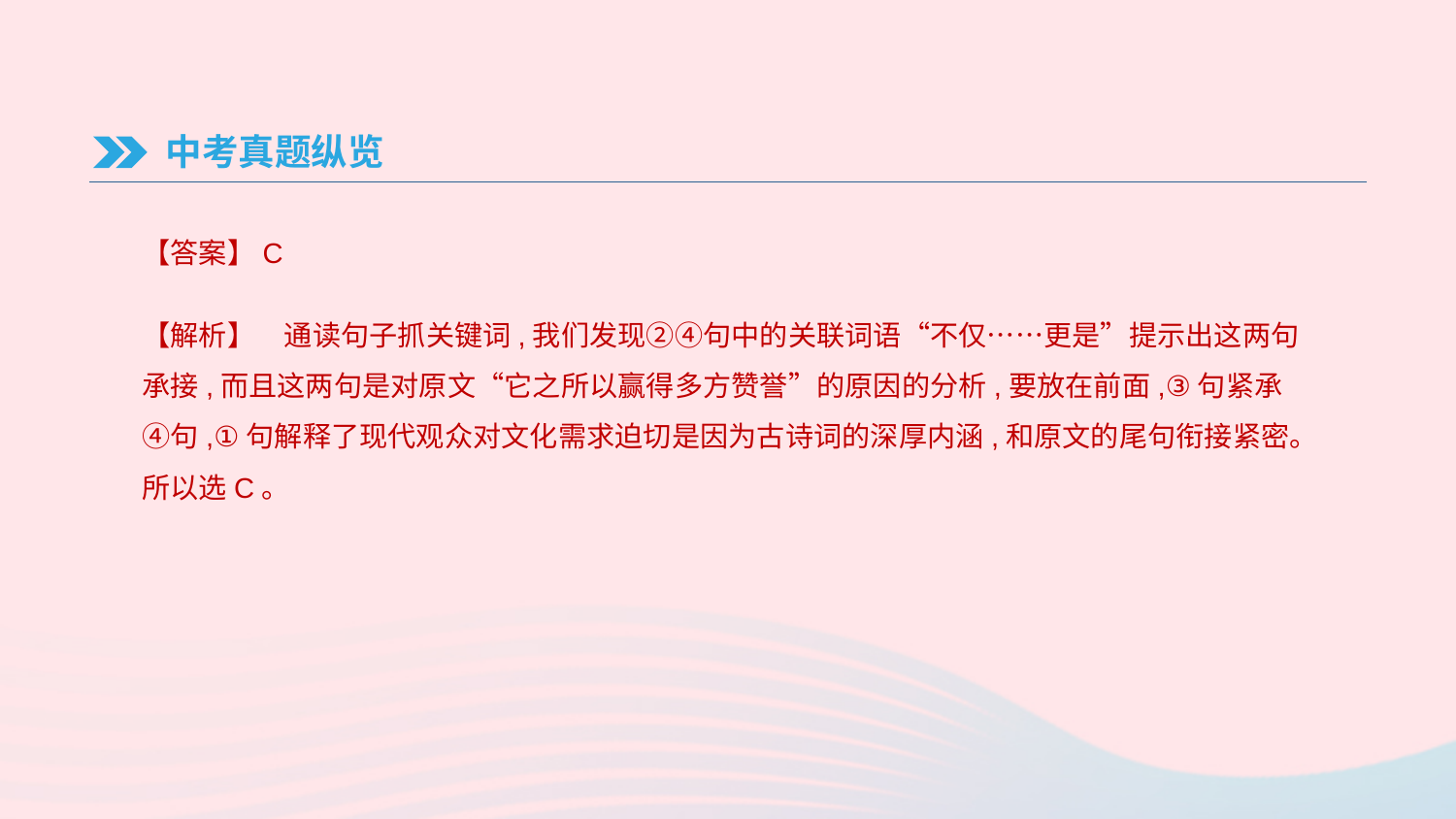

中考真题纵览

【答案】C
【解析】　通读句子抓关键词,我们发现②④句中的关联词语“不仅……更是”提示出这两句承接,而且这两句是对原文“它之所以赢得多方赞誉”的原因的分析,要放在前面,③句紧承④句,①句解释了现代观众对文化需求迫切是因为古诗词的深厚内涵,和原文的尾句衔接紧密。所以选C。